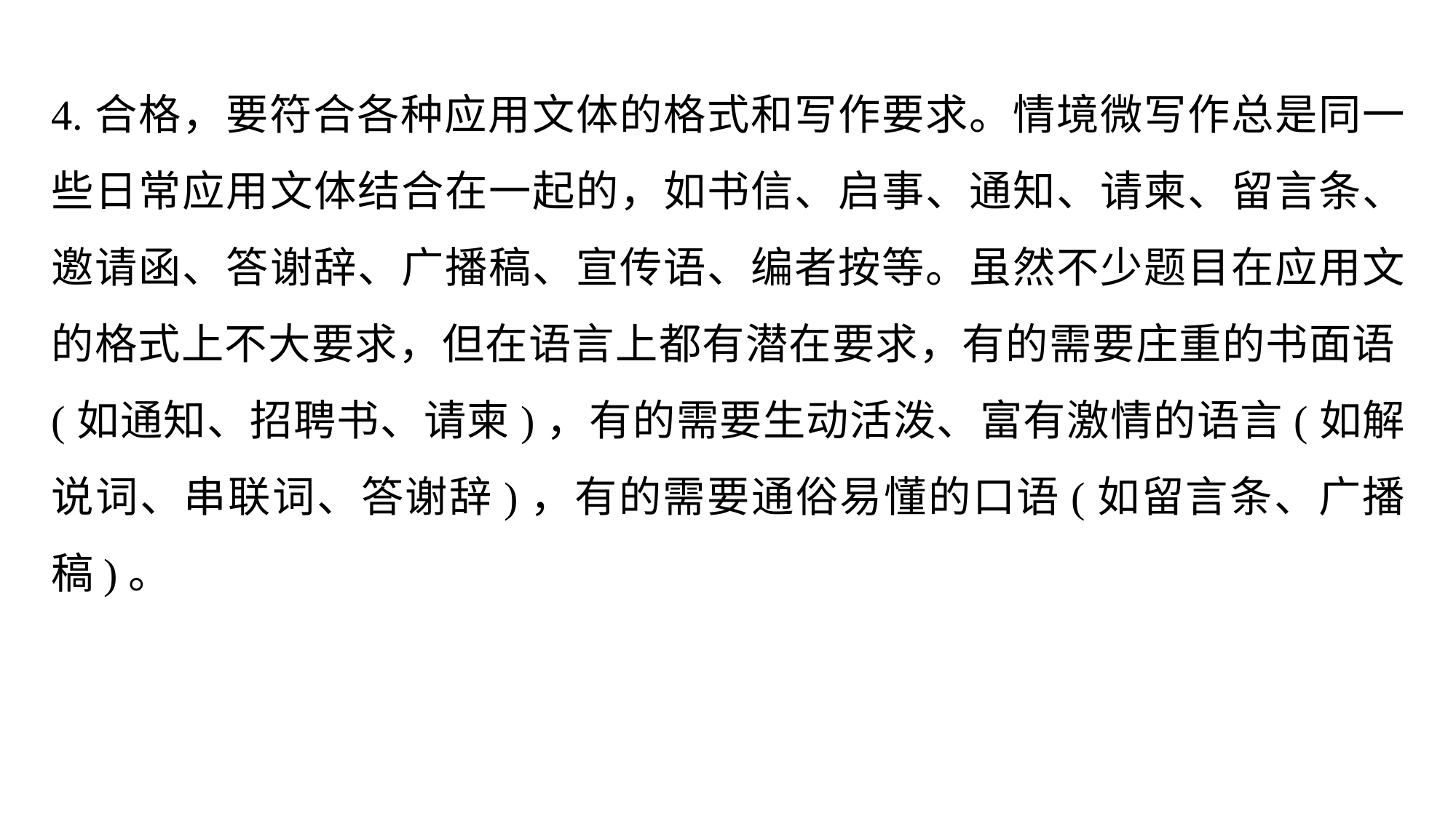

4.合格，要符合各种应用文体的格式和写作要求。情境微写作总是同一些日常应用文体结合在一起的，如书信、启事、通知、请柬、留言条、邀请函、答谢辞、广播稿、宣传语、编者按等。虽然不少题目在应用文的格式上不大要求，但在语言上都有潜在要求，有的需要庄重的书面语(如通知、招聘书、请柬)，有的需要生动活泼、富有激情的语言(如解说词、串联词、答谢辞)，有的需要通俗易懂的口语(如留言条、广播稿)。